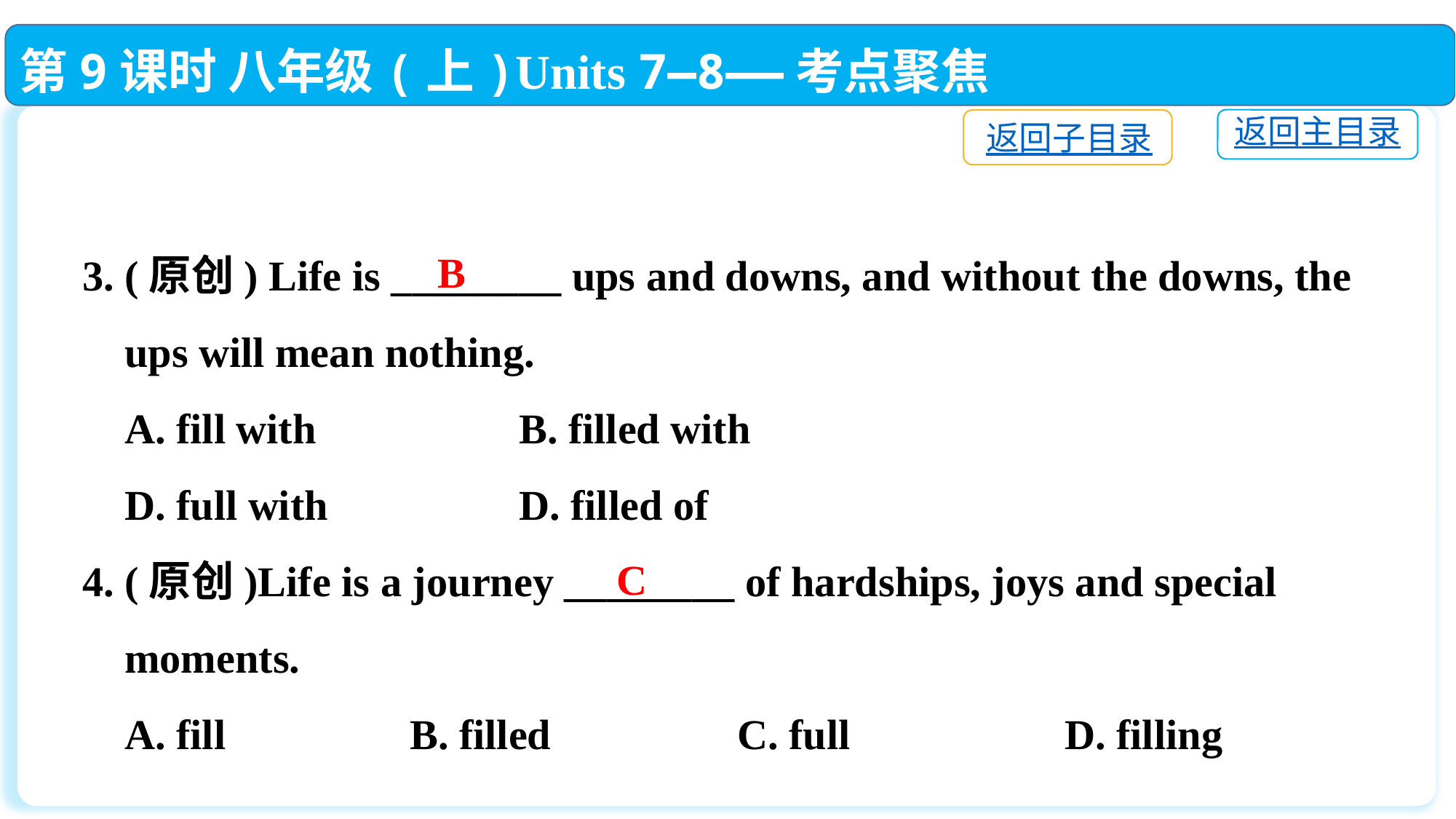

第9课时 八年级(上)Units 7—8——考点聚焦

返回主目录

返回子目录
3. (原创) Life is ________ ups and downs, and without the downs, the
    ups will mean nothing.
    A. fill with		B. filled with
    D. full with		D. filled of
4. (原创)Life is a journey ________ of hardships, joys and special
    moments.
    A. fill		B. filled		C. full		D. filling
B
C